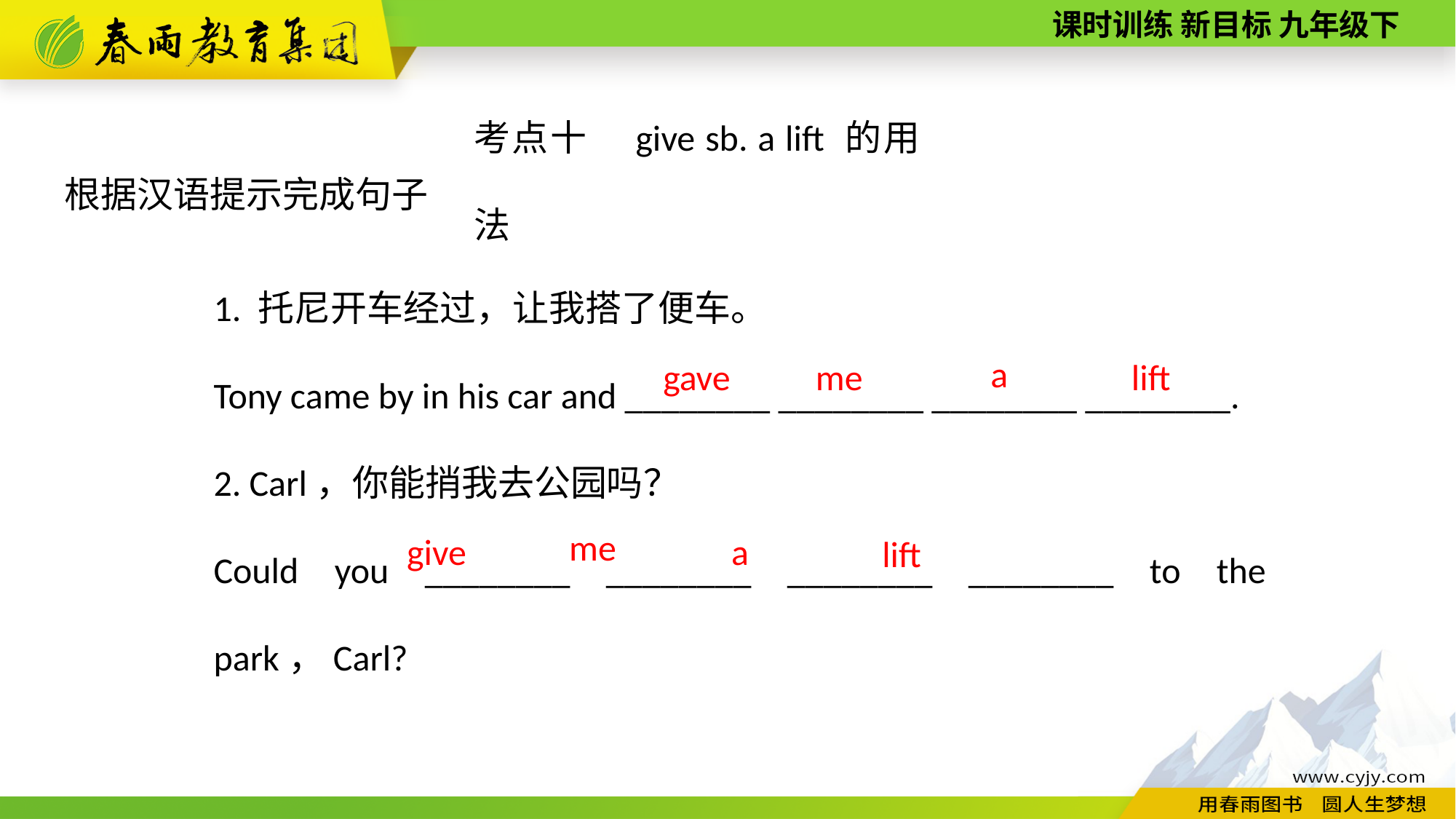

考点十　give sb. a lift 的用法
根据汉语提示完成句子
1. 托尼开车经过，让我搭了便车。
Tony came by in his car and ________ ________ ________ ________.
2. Carl，你能捎我去公园吗？
Could you ________ ________ ________ ________ to the park，Carl?
a
lift
gave
me
me
give
a
lift